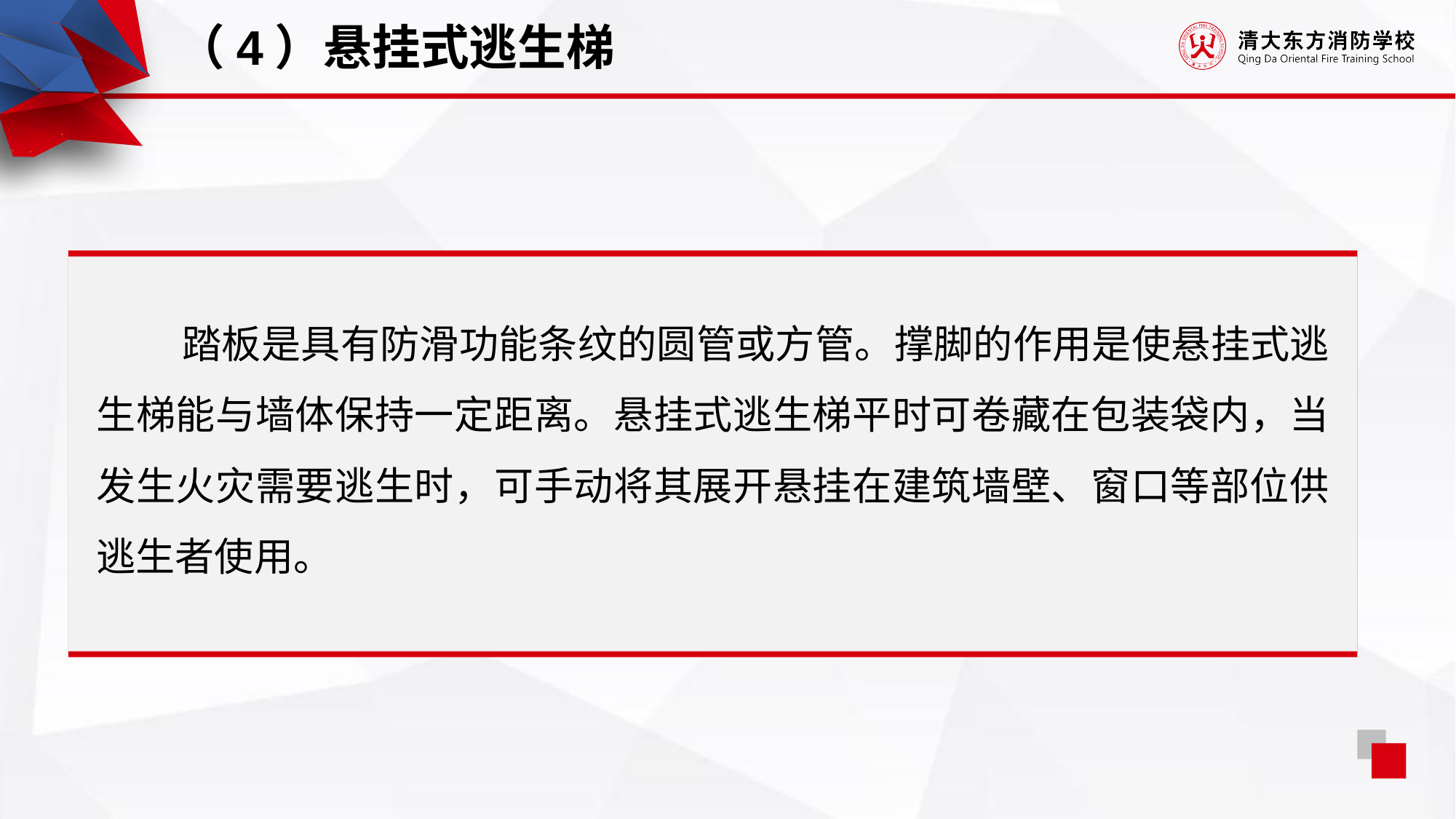

（4）悬挂式逃生梯

踏板是具有防滑功能条纹的圆管或方管。撑脚的作用是使悬挂式逃生梯能与墙体保持一定距离。悬挂式逃生梯平时可卷藏在包装袋内，当发生火灾需要逃生时，可手动将其展开悬挂在建筑墙壁、窗口等部位供逃生者使用。